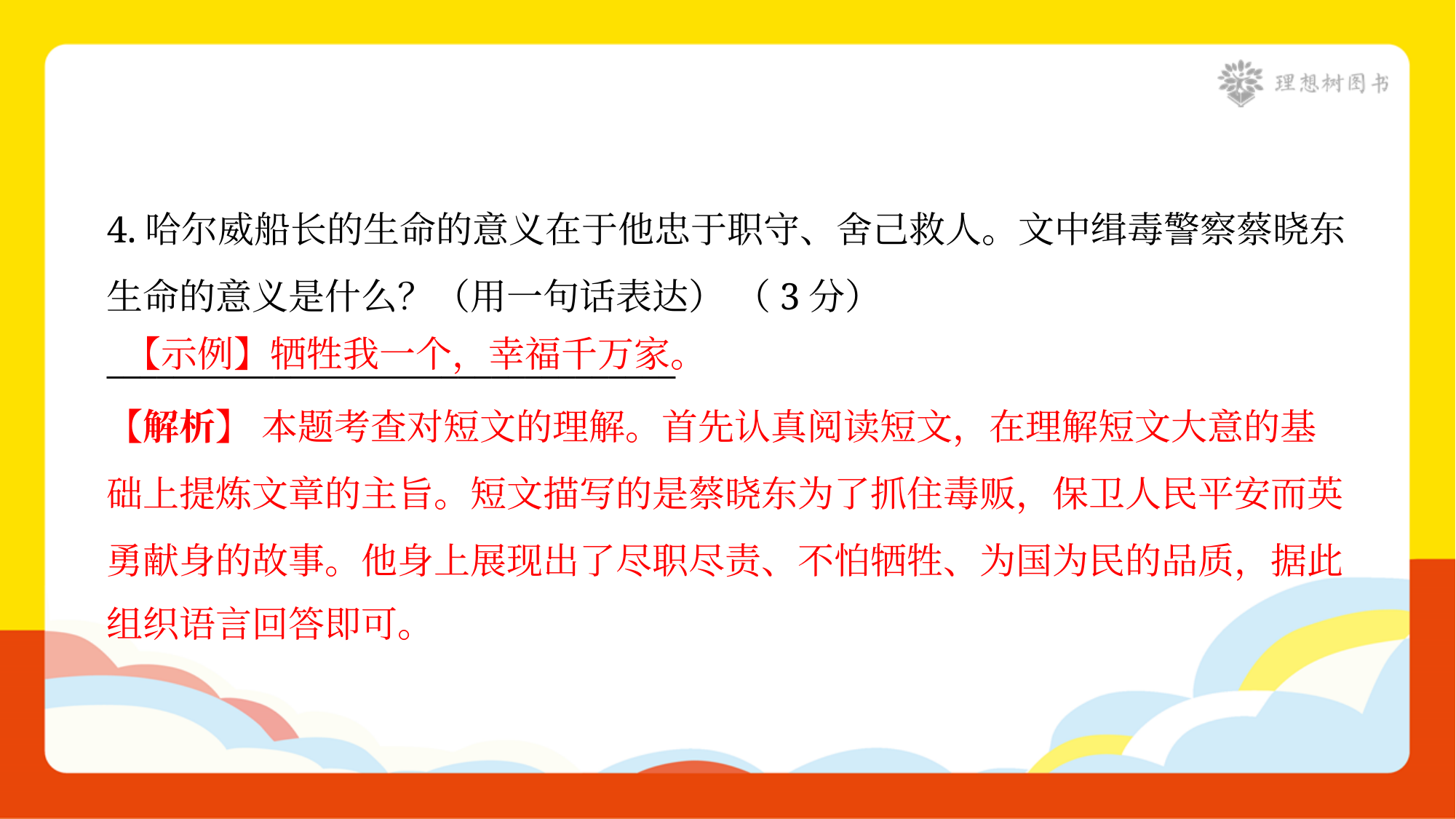

4.哈尔威船长的生命的意义在于他忠于职守、舍己救人。文中缉毒警察蔡晓东
生命的意义是什么？（用一句话表达） （3分）
__________________________________
【示例】牺牲我一个，幸福千万家。
【解析】 本题考查对短文的理解。首先认真阅读短文，在理解短文大意的基
础上提炼文章的主旨。短文描写的是蔡晓东为了抓住毒贩，保卫人民平安而英
勇献身的故事。他身上展现出了尽职尽责、不怕牺牲、为国为民的品质，据此
组织语言回答即可。